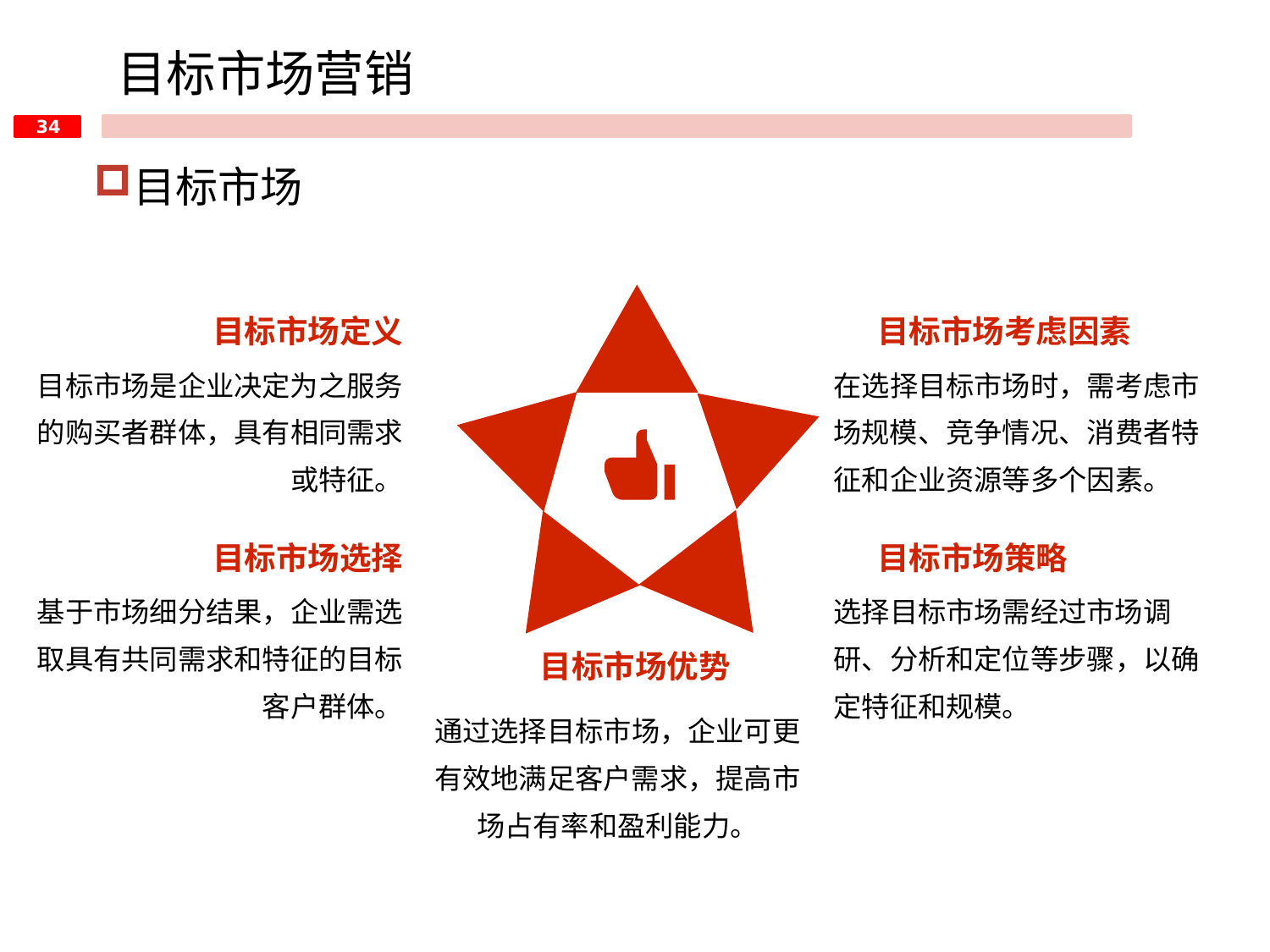

目标市场营销
34
目标市场

目标市场定义
目标市场考虑因素
目标市场是企业决定为之服务的购买者群体，具有相同需求或特征。
在选择目标市场时，需考虑市场规模、竞争情况、消费者特征和企业资源等多个因素。

目标市场选择
目标市场策略

基于市场细分结果，企业需选取具有共同需求和特征的目标客户群体。
选择目标市场需经过市场调研、分析和定位等步骤，以确定特征和规模。
目标市场优势
通过选择目标市场，企业可更有效地满足客户需求，提高市场占有率和盈利能力。